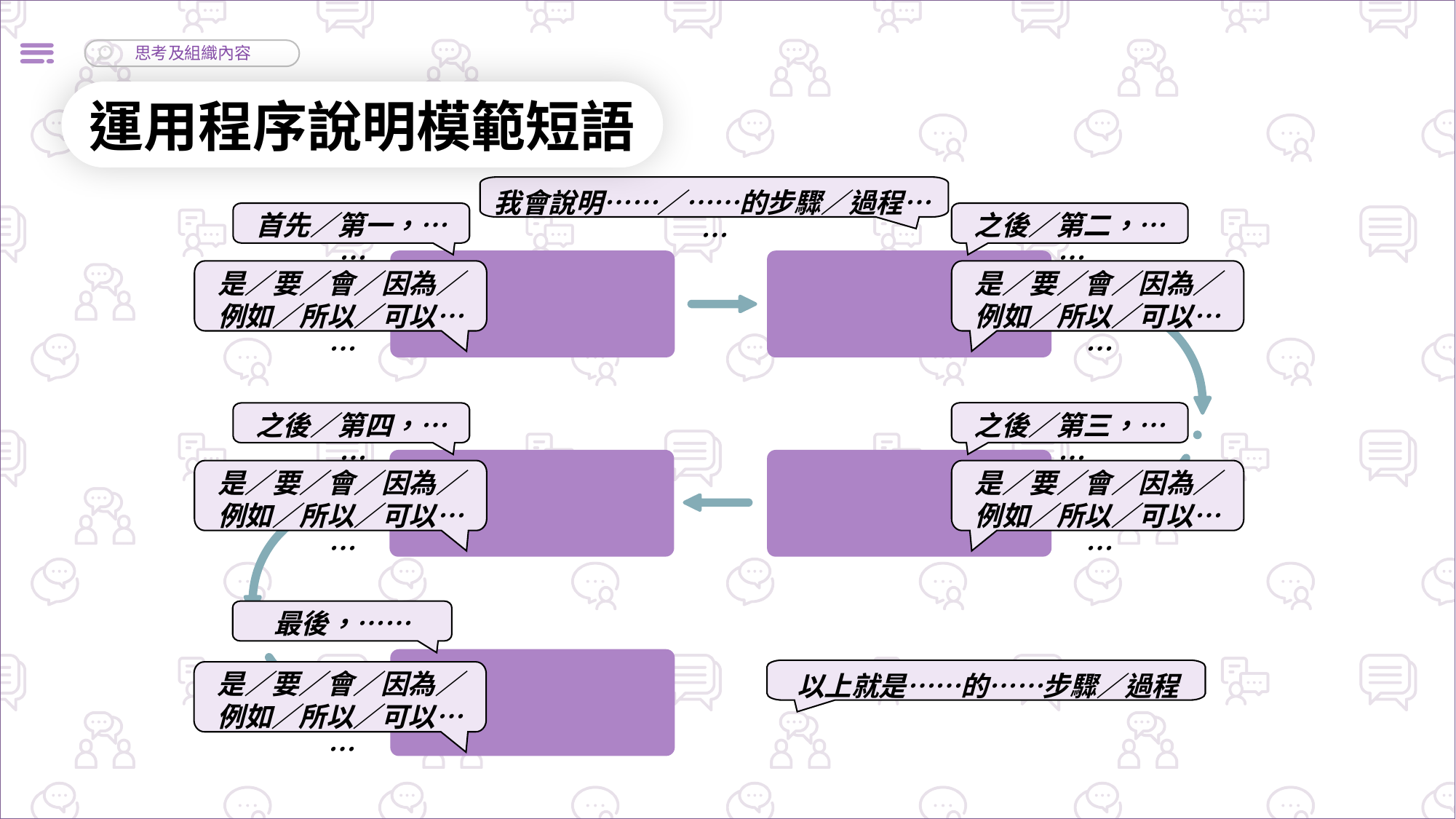

運用程序說明模範短語

我會說明……／……的步驟／過程……
首先／第一，……
之後／第二，……

是／要／會／因為／例如／所以／可以……
是／要／會／因為／例如／所以／可以……
之後／第三，……
之後／第四，……
是／要／會／因為／例如／所以／可以……
是／要／會／因為／例如／所以／可以……
最後，……

以上就是……的……步驟／過程
是／要／會／因為／例如／所以／可以……